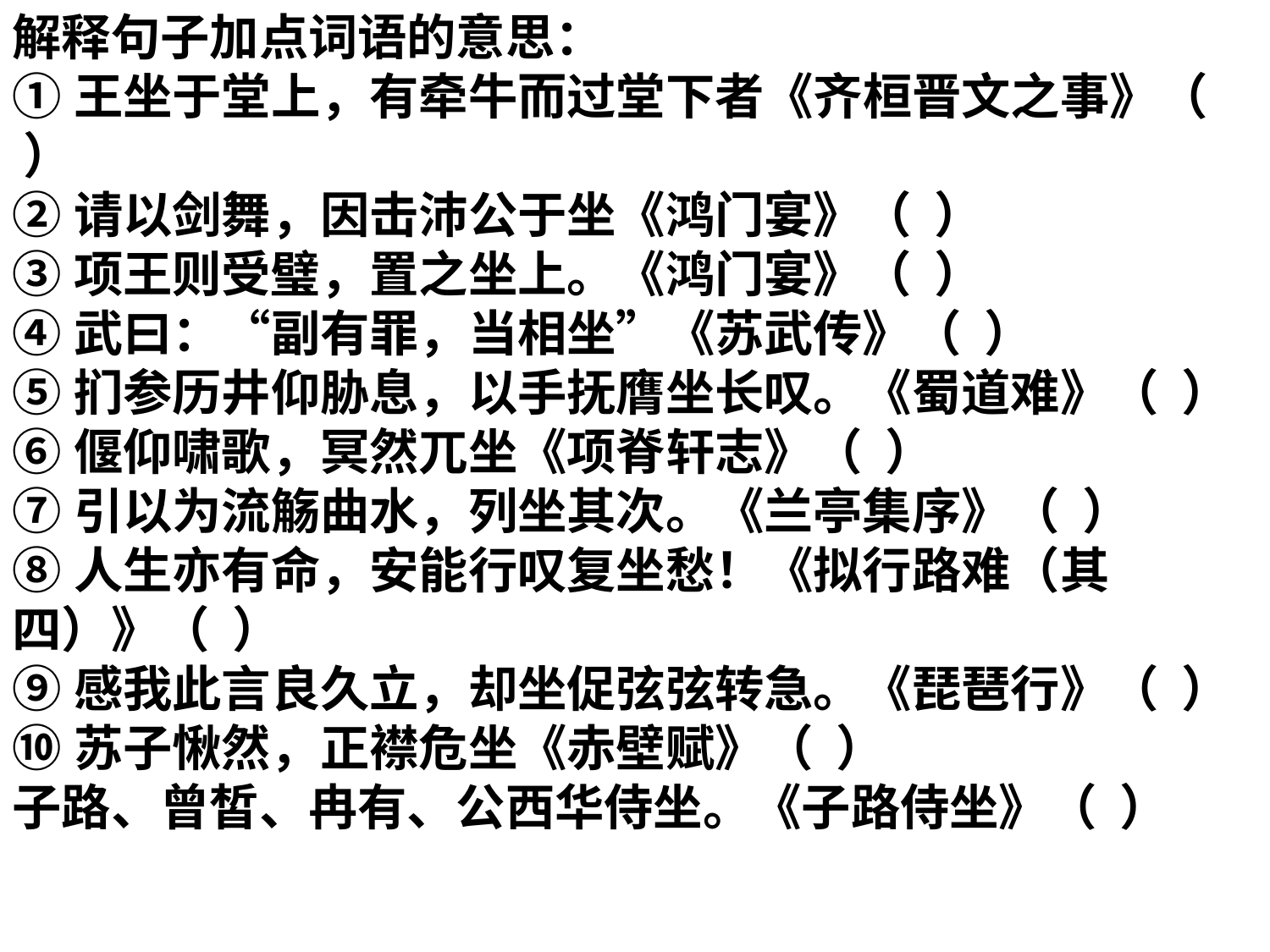

解释句子加点词语的意思：
①王坐于堂上，有牵牛而过堂下者《齐桓晋文之事》（  ）
②请以剑舞，因击沛公于坐《鸿门宴》（  ）
③项王则受璧，置之坐上。《鸿门宴》（  ）
④武曰：“副有罪，当相坐”《苏武传》（  ）
⑤扪参历井仰胁息，以手抚膺坐长叹。《蜀道难》（  ）
⑥偃仰啸歌，冥然兀坐《项脊轩志》（  ）
⑦引以为流觞曲水，列坐其次。《兰亭集序》（  ）
⑧人生亦有命，安能行叹复坐愁！《拟行路难（其四）》（  ）
⑨感我此言良久立，却坐促弦弦转急。《琵琶行》（  ）
⑩苏子愀然，正襟危坐《赤壁赋》（  ）
子路、曾皙、冉有、公西华侍坐。《子路侍坐》（  ）